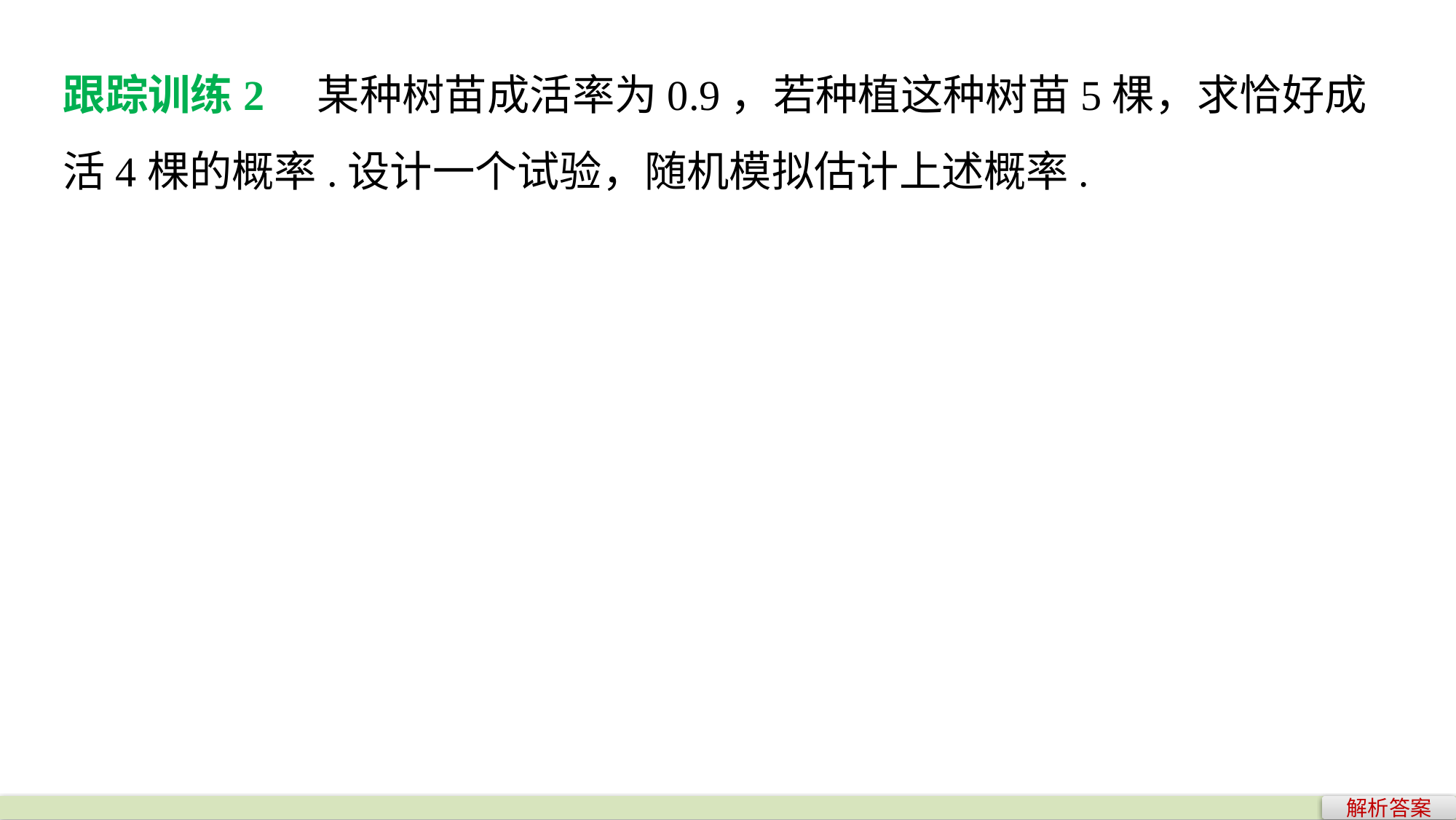

跟踪训练2　某种树苗成活率为0.9，若种植这种树苗5棵，求恰好成活4棵的概率.设计一个试验，随机模拟估计上述概率.
解析答案